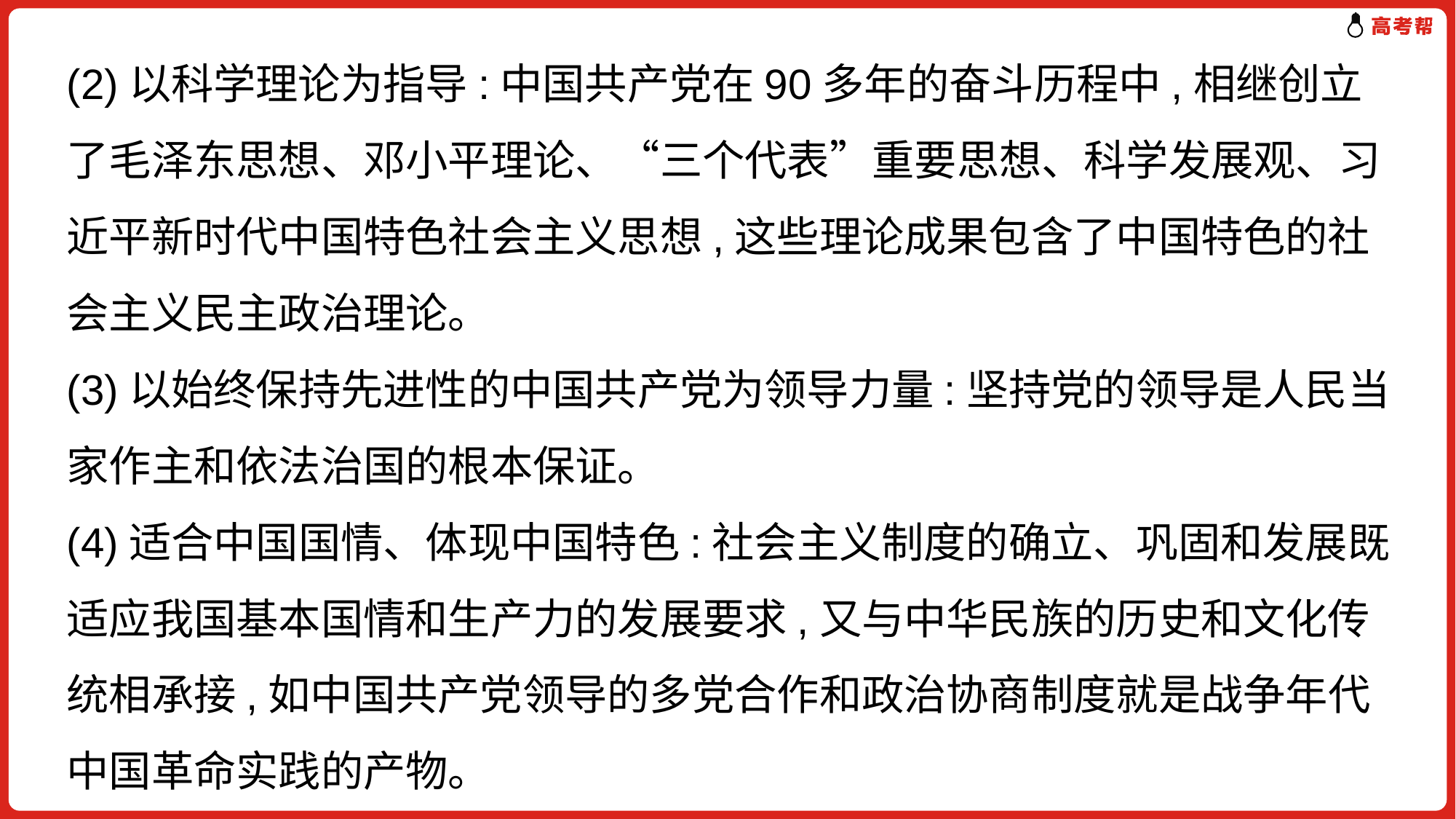

(2)以科学理论为指导:中国共产党在90多年的奋斗历程中,相继创立了毛泽东思想、邓小平理论、“三个代表”重要思想、科学发展观、习近平新时代中国特色社会主义思想,这些理论成果包含了中国特色的社会主义民主政治理论。
(3)以始终保持先进性的中国共产党为领导力量:坚持党的领导是人民当家作主和依法治国的根本保证。
(4)适合中国国情、体现中国特色:社会主义制度的确立、巩固和发展既适应我国基本国情和生产力的发展要求,又与中华民族的历史和文化传统相承接,如中国共产党领导的多党合作和政治协商制度就是战争年代中国革命实践的产物。